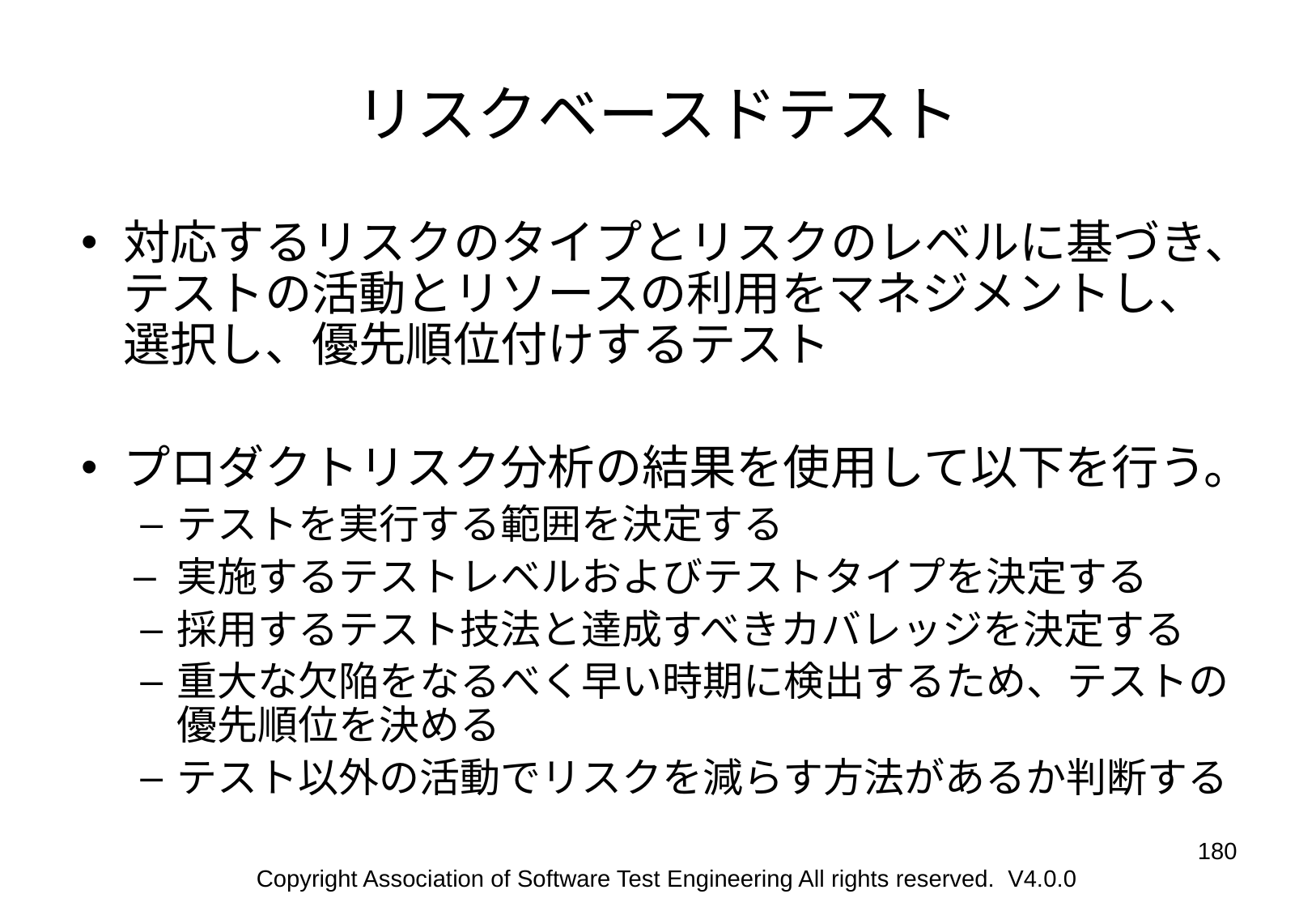

# リスクベースドテスト
対応するリスクのタイプとリスクのレベルに基づき、テストの活動とリソースの利用をマネジメントし、
選択し、優先順位付けするテスト

プロダクトリスク分析の結果を使用して以下を行う。
テストを実行する範囲を決定する
実施するテストレベルおよびテストタイプを決定する
採用するテスト技法と達成すべきカバレッジを決定する
重大な欠陥をなるべく早い時期に検出するため、テストの優先順位を決める
テスト以外の活動でリスクを減らす方法があるか判断する
180
Copyright Association of Software Test Engineering All rights reserved.  V4.0.0